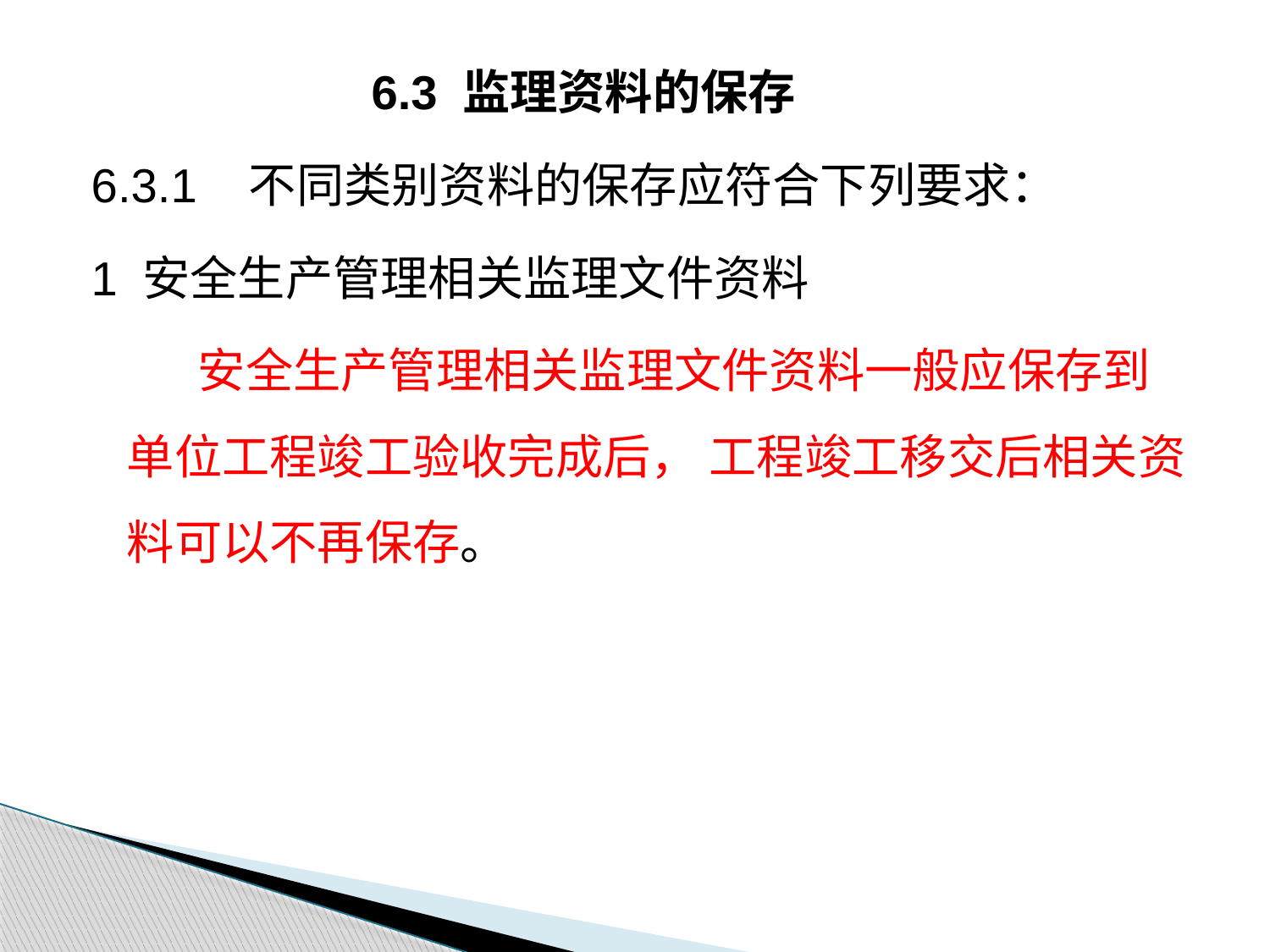

6.3 监理资料的保存
6.3.1   不同类别资料的保存应符合下列要求：
1 安全生产管理相关监理文件资料
         安全生产管理相关监理文件资料一般应保存到单位工程竣工验收完成后， 工程竣工移交后相关资料可以不再保存。